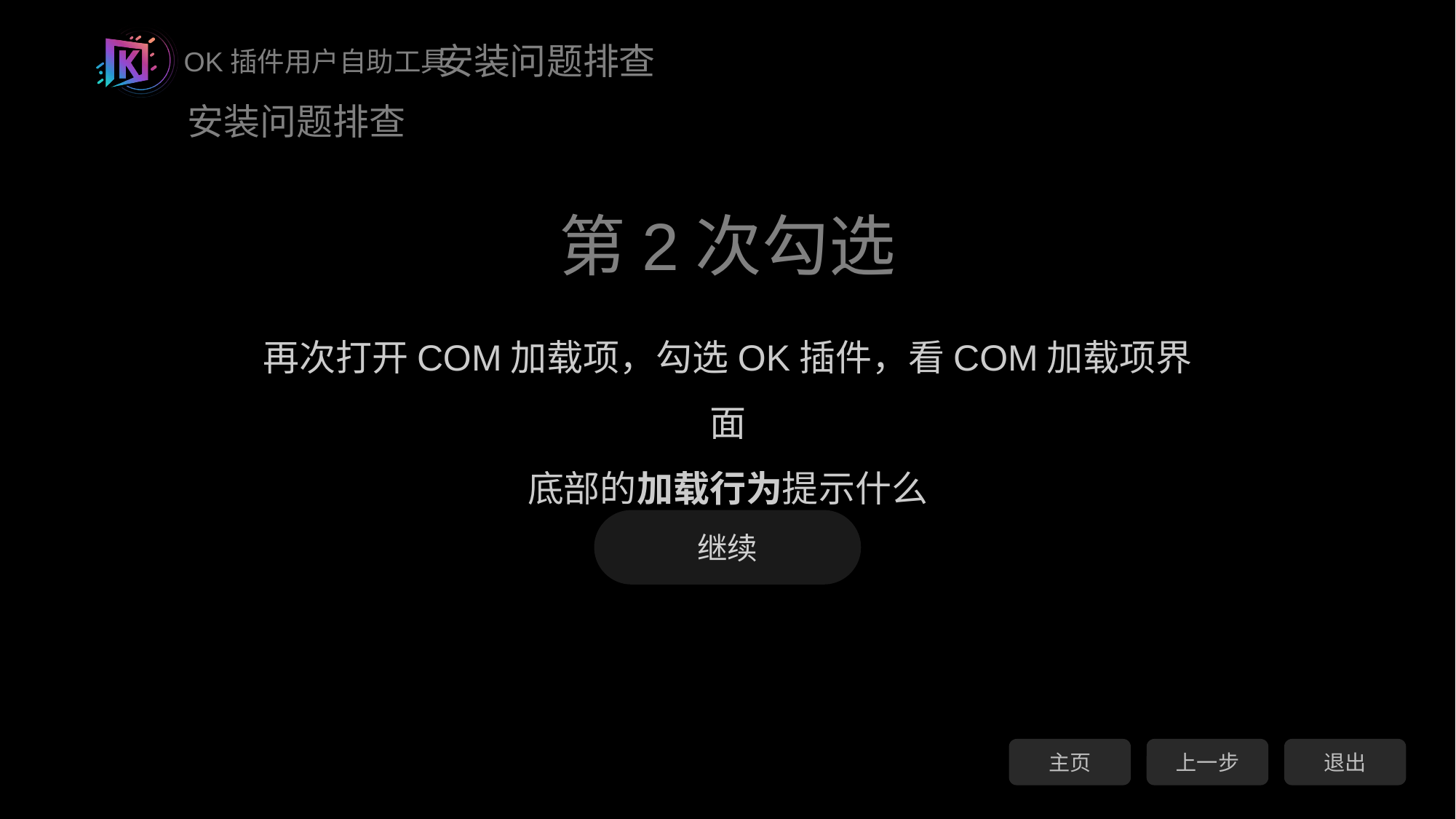

安装问题排查
第2次勾选
再次打开COM加载项，勾选OK插件，看COM加载项界面
底部的加载行为提示什么
继续